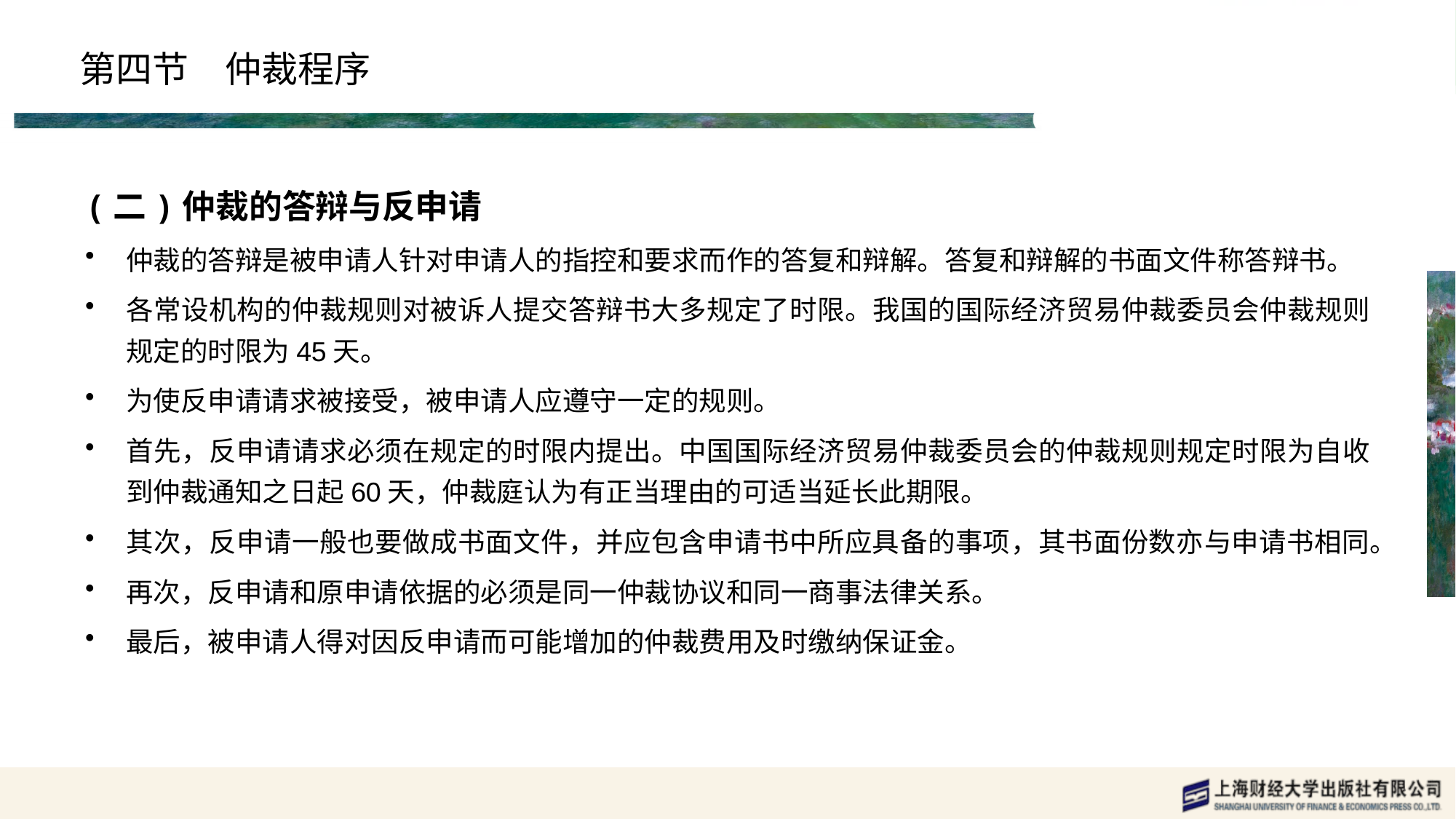

# 第四节　仲裁程序
(二)仲裁的答辩与反申请
仲裁的答辩是被申请人针对申请人的指控和要求而作的答复和辩解。答复和辩解的书面文件称答辩书。
各常设机构的仲裁规则对被诉人提交答辩书大多规定了时限。我国的国际经济贸易仲裁委员会仲裁规则规定的时限为45天。
为使反申请请求被接受，被申请人应遵守一定的规则。
首先，反申请请求必须在规定的时限内提出。中国国际经济贸易仲裁委员会的仲裁规则规定时限为自收到仲裁通知之日起60天，仲裁庭认为有正当理由的可适当延长此期限。
其次，反申请一般也要做成书面文件，并应包含申请书中所应具备的事项，其书面份数亦与申请书相同。
再次，反申请和原申请依据的必须是同一仲裁协议和同一商事法律关系。
最后，被申请人得对因反申请而可能增加的仲裁费用及时缴纳保证金。